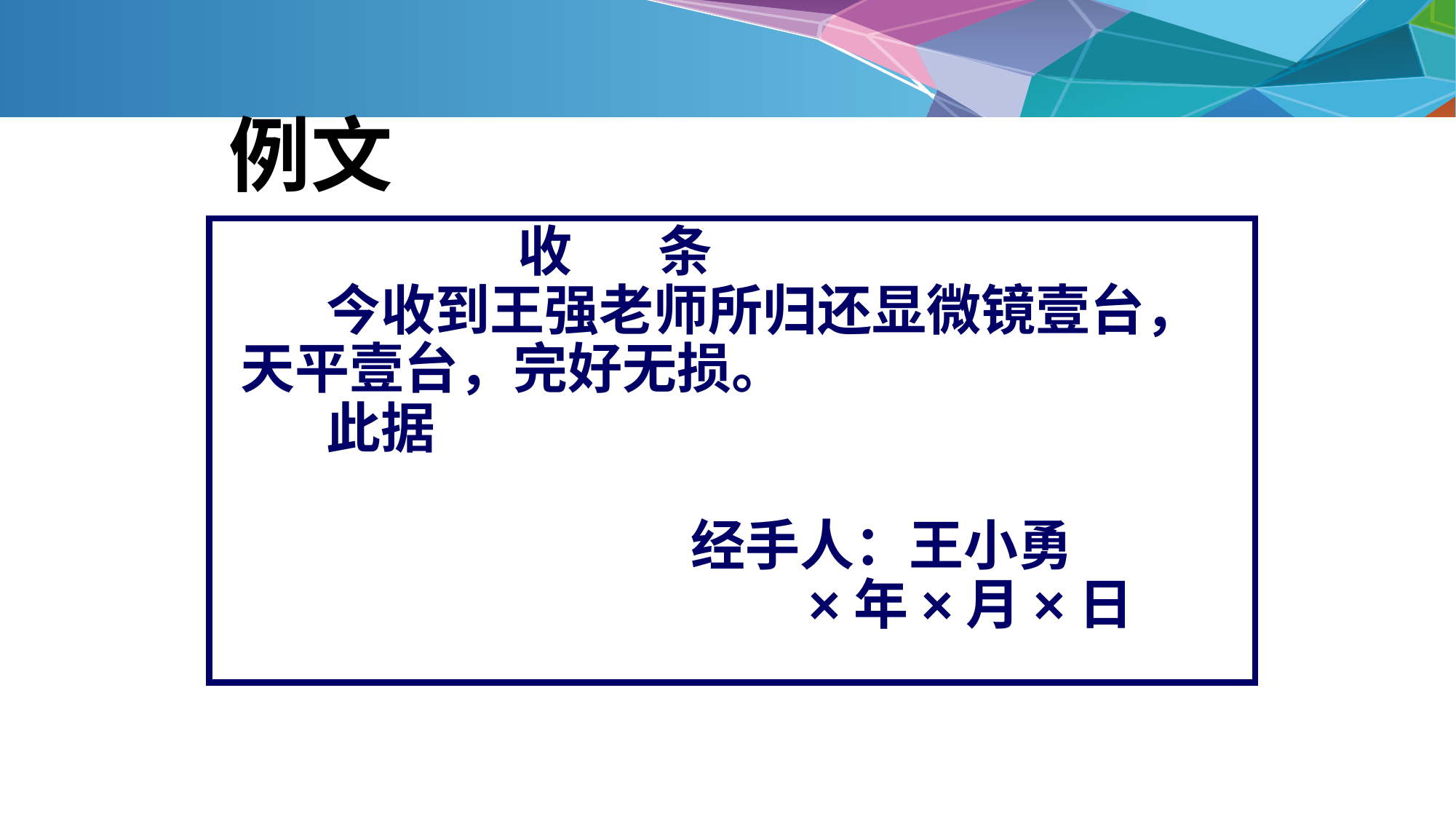

例文
                       收       条
       今收到王强老师所归还显微镜壹台，天平壹台，完好无损。
       此据
                                     经手人：王小勇
                                       ×年×月×日